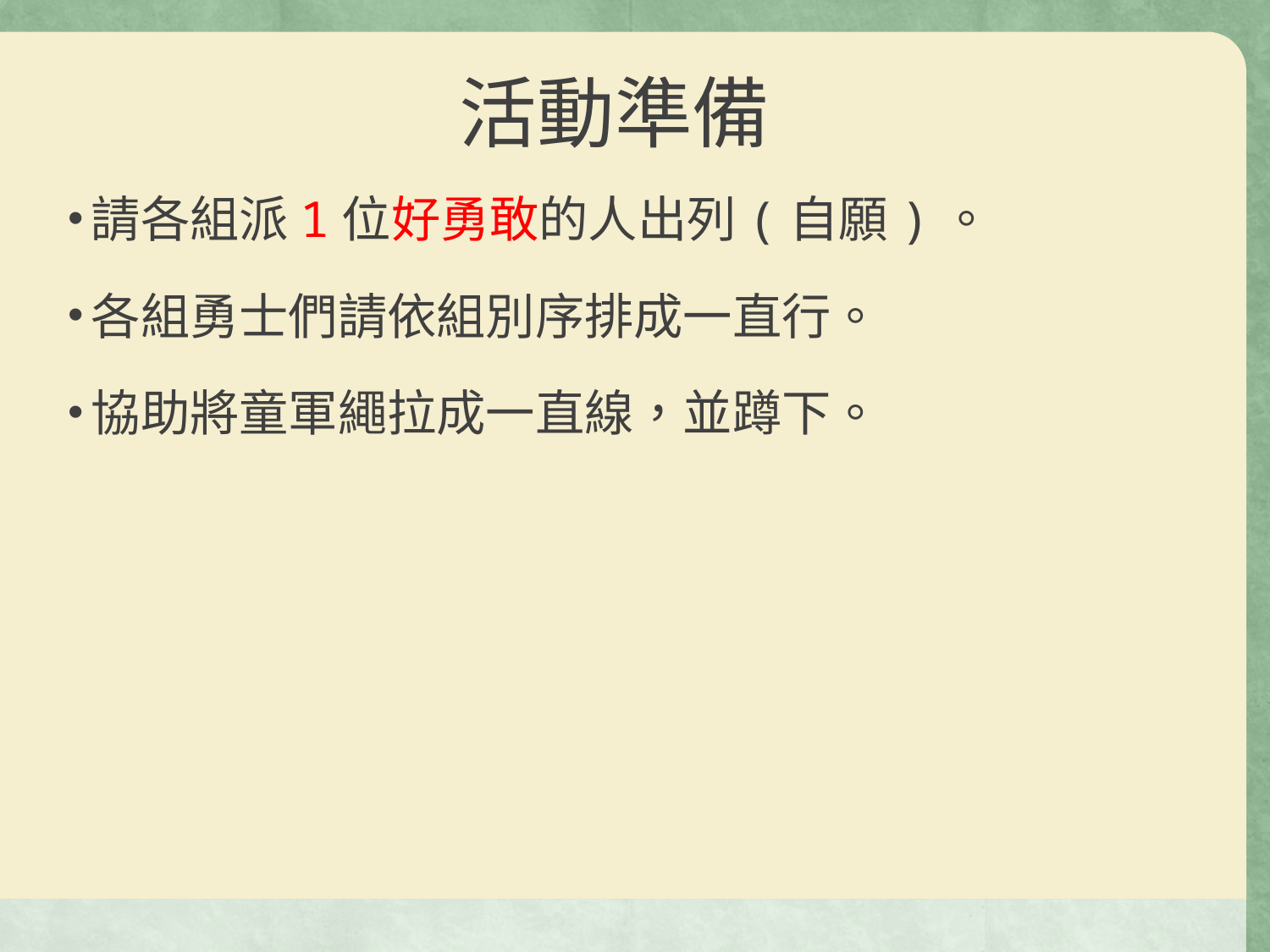

# 活動準備
請各組派1位好勇敢的人出列(自願)。
各組勇士們請依組別序排成一直行。
協助將童軍繩拉成一直線，並蹲下。